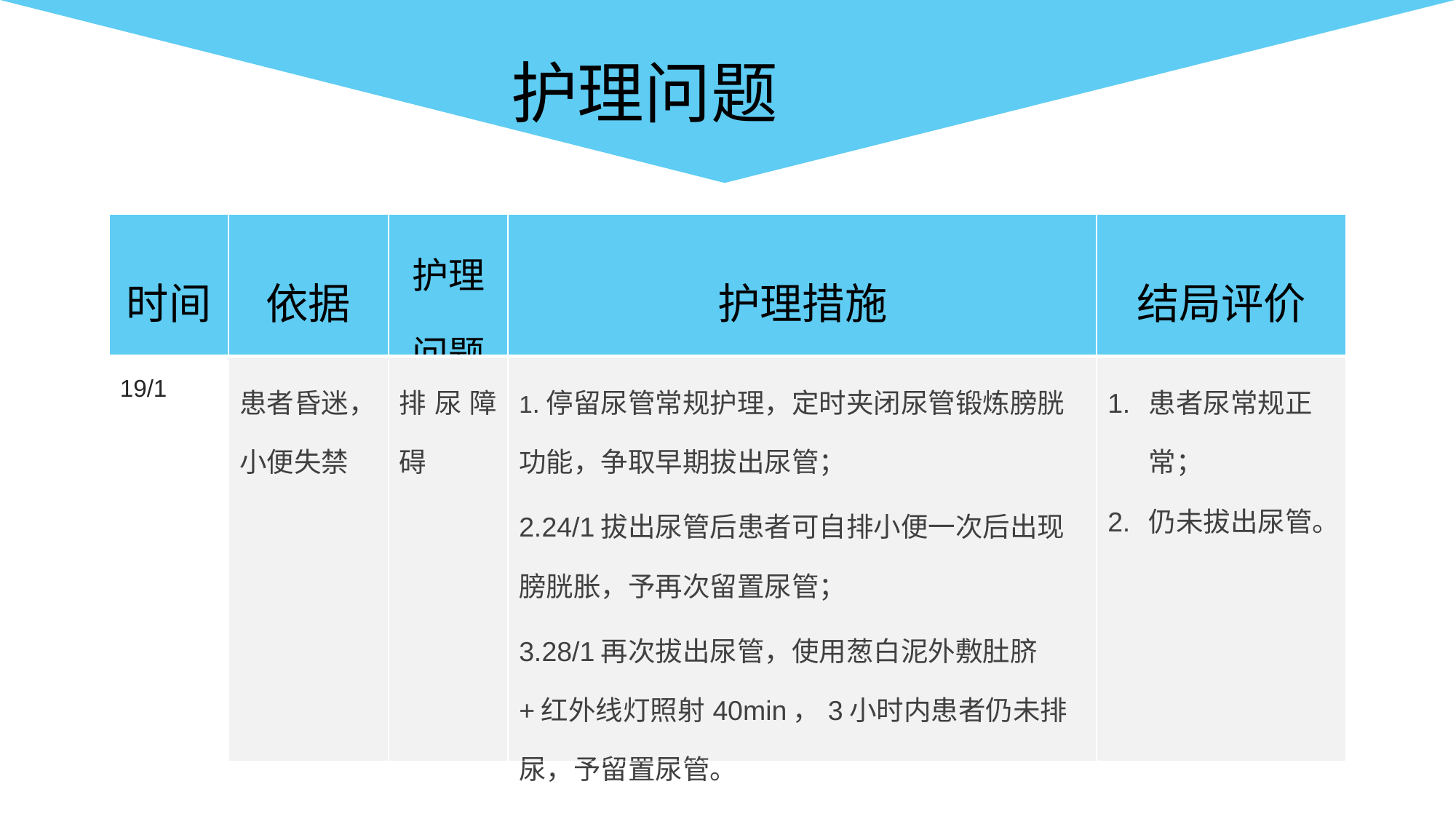

护理问题
| 时间 | 依据 | 护理问题 | 护理措施 | 结局评价 |
| --- | --- | --- | --- | --- |
| 19/1 | 患者昏迷，小便失禁 | 排尿障碍 | 1.停留尿管常规护理，定时夹闭尿管锻炼膀胱功能，争取早期拔出尿管； 2.24/1拔出尿管后患者可自排小便一次后出现膀胱胀，予再次留置尿管； 3.28/1再次拔出尿管，使用葱白泥外敷肚脐+红外线灯照射40min，3小时内患者仍未排尿，予留置尿管。 | 患者尿常规正常； 仍未拔出尿管。 |